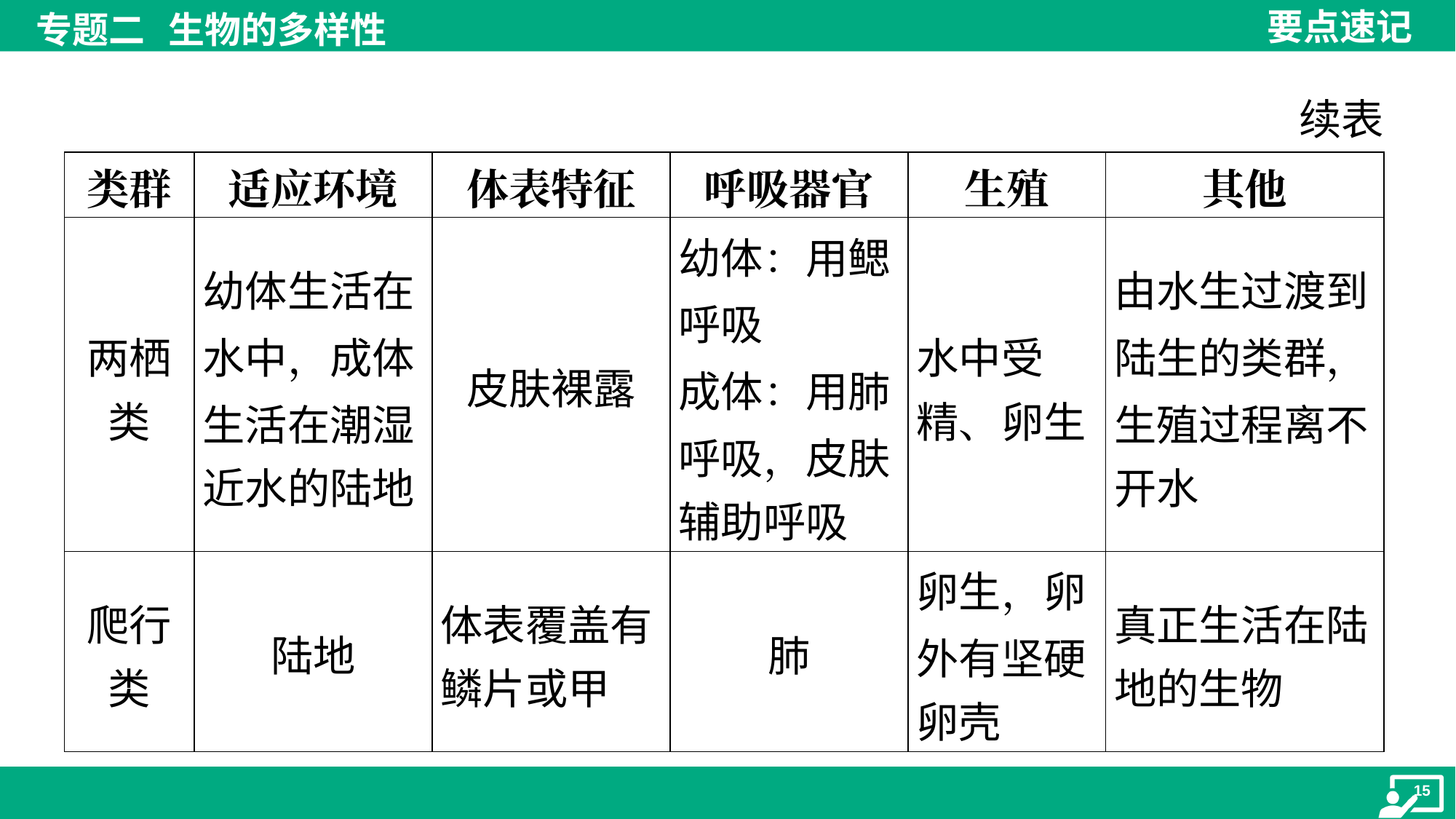

续表
| 类群 | 适应环境 | 体表特征 | 呼吸器官 | 生殖 | 其他 |
| --- | --- | --- | --- | --- | --- |
| 两栖 类 | 幼体生活在 水中，成体 生活在潮湿 近水的陆地 | 皮肤裸露 | 幼体：用鳃 呼吸 成体：用肺 呼吸，皮肤 辅助呼吸 | 水中受 精、卵生 | 由水生过渡到 陆生的类群， 生殖过程离不 开水 |
| 爬行 类 | 陆地 | 体表覆盖有 鳞片或甲 | 肺 | 卵生，卵 外有坚硬 卵壳 | 真正生活在陆 地的生物 |